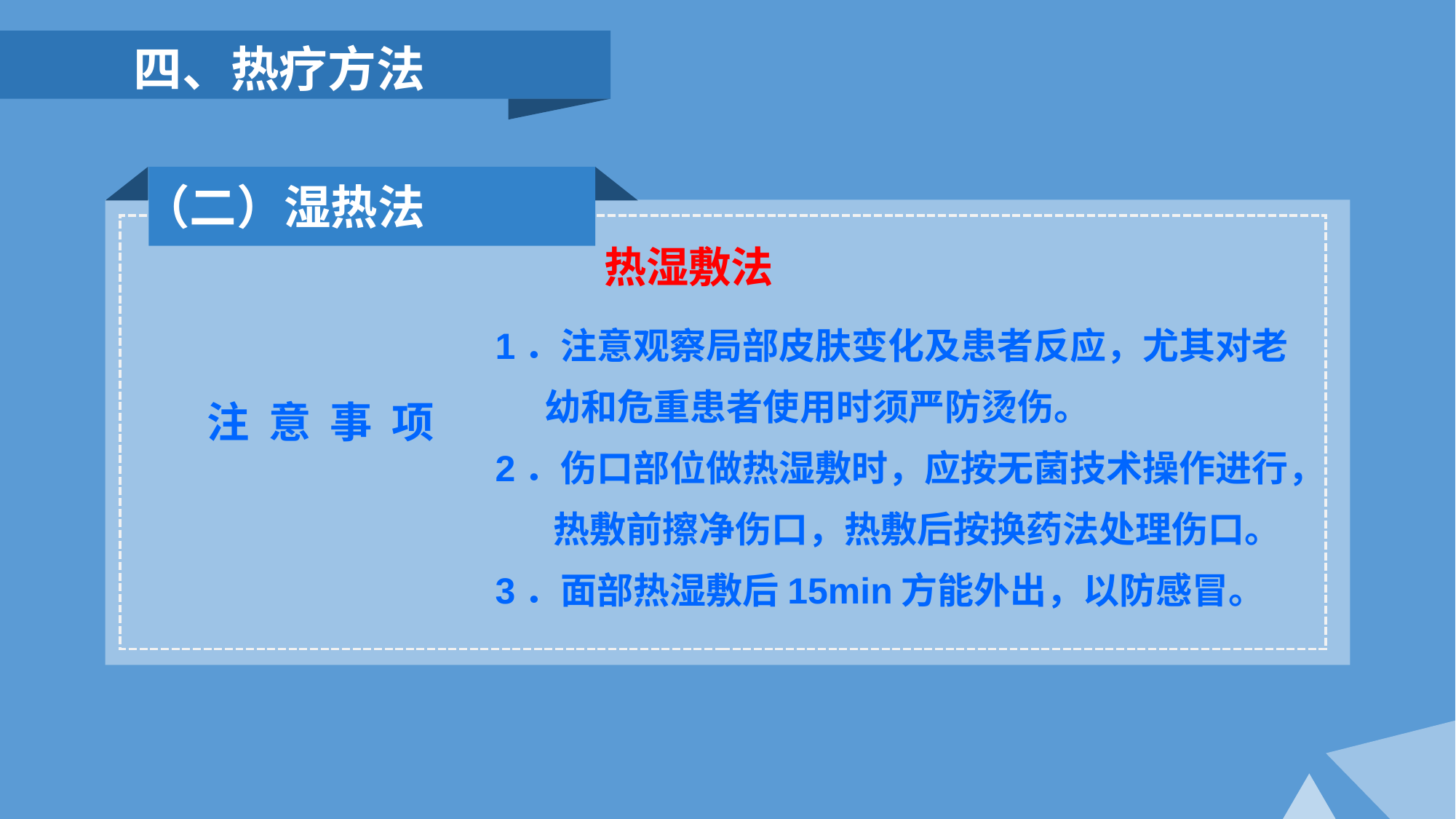

四、热疗方法

       （二）湿热法

热湿敷法
1．注意观察局部皮肤变化及患者反应，尤其对老
     幼和危重患者使用时须严防烫伤。
2．伤口部位做热湿敷时，应按无菌技术操作进行，
      热敷前擦净伤口，热敷后按换药法处理伤口。
3．面部热湿敷后15min方能外出，以防感冒。
   注  意  事  项